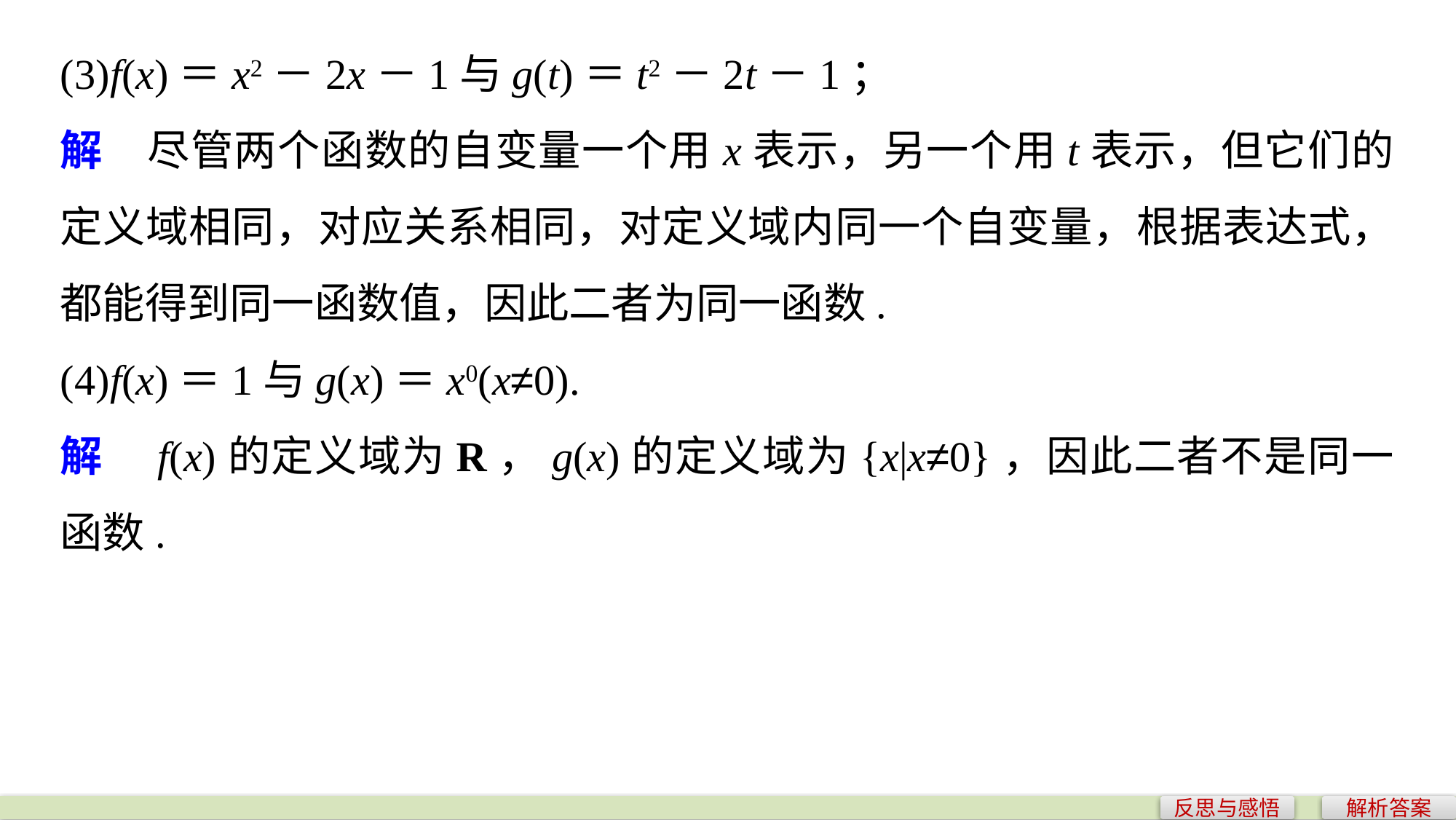

(3)f(x)＝x2－2x－1与g(t)＝t2－2t－1；
解　尽管两个函数的自变量一个用x表示，另一个用t表示，但它们的定义域相同，对应关系相同，对定义域内同一个自变量，根据表达式，都能得到同一函数值，因此二者为同一函数.
(4)f(x)＝1与g(x)＝x0(x≠0).
解　f(x)的定义域为R，g(x)的定义域为{x|x≠0}，因此二者不是同一函数.
反思与感悟
解析答案